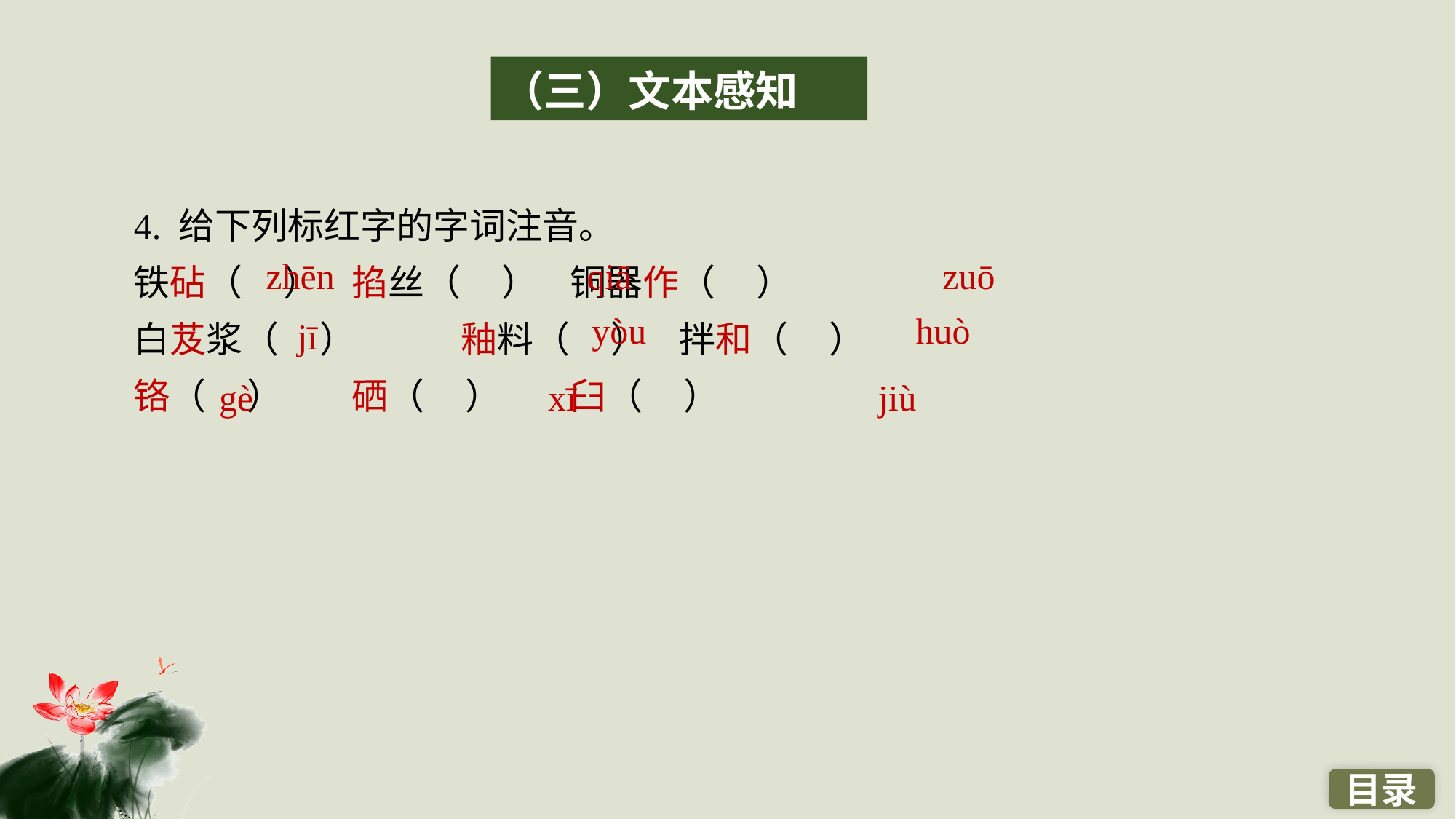

（三）文本感知
4. 给下列标红字的字词注音。
铁砧（     ） 	掐丝（     ） 	铜器作（     ）
白芨浆（     ）	釉料（     ） 	拌和（     ）
铬（     ）　 	硒（     ）　 	臼（     ）
zhēn
qiā
zuō
yòu
huò
jī
gè
xī
jiù